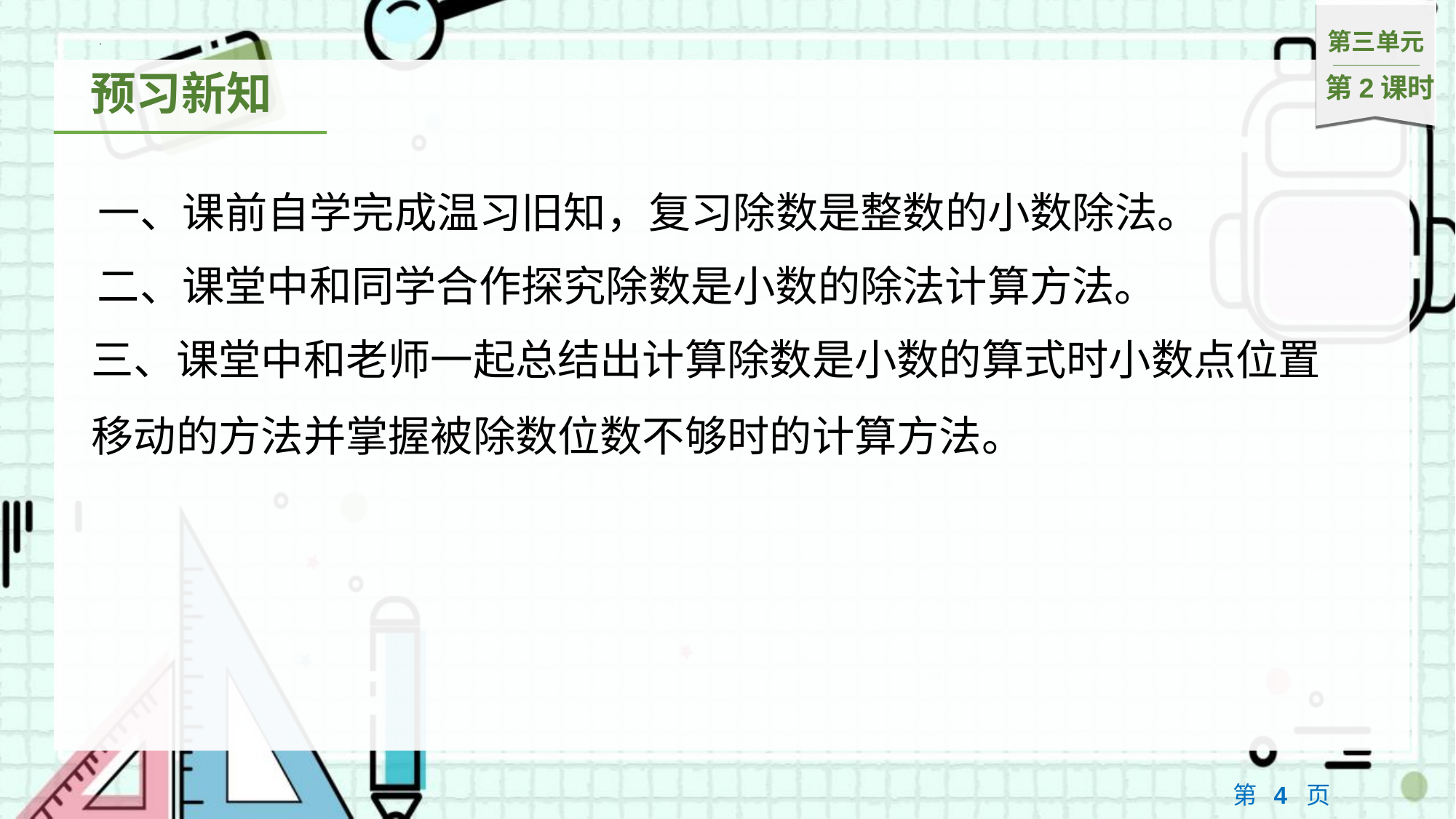

一、课前自学完成温习旧知，复习除数是整数的小数除法。
二、课堂中和同学合作探究除数是小数的除法计算方法。
三、课堂中和老师一起总结出计算除数是小数的算式时小数点位置移动的方法并掌握被除数位数不够时的计算方法。